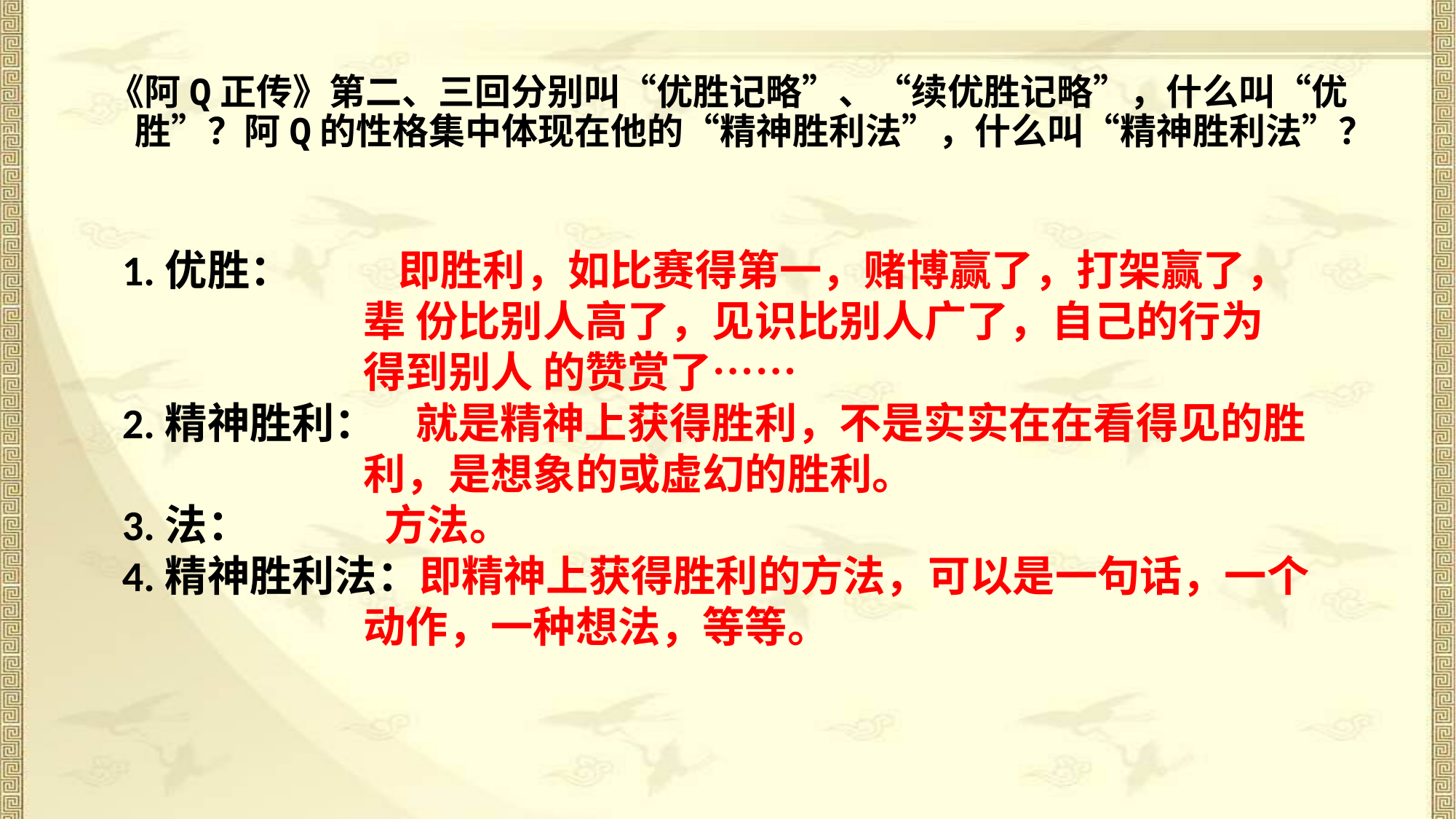

《阿Q正传》第二、三回分别叫“优胜记略”、“续优胜记略”，什么叫“优胜”？阿Q的性格集中体现在他的“精神胜利法”，什么叫“精神胜利法”？
1.优胜：           即胜利，如比赛得第一，赌博赢了，打架赢了，
                        辈 份比别人高了，见识比别人广了，自己的行为
                        得到别人 的赞赏了……
2.精神胜利：    就是精神上获得胜利，不是实实在在看得见的胜
                        利，是想象的或虚幻的胜利。
3.法：              方法。
4.精神胜利法：即精神上获得胜利的方法，可以是一句话，一个
                        动作，一种想法，等等。